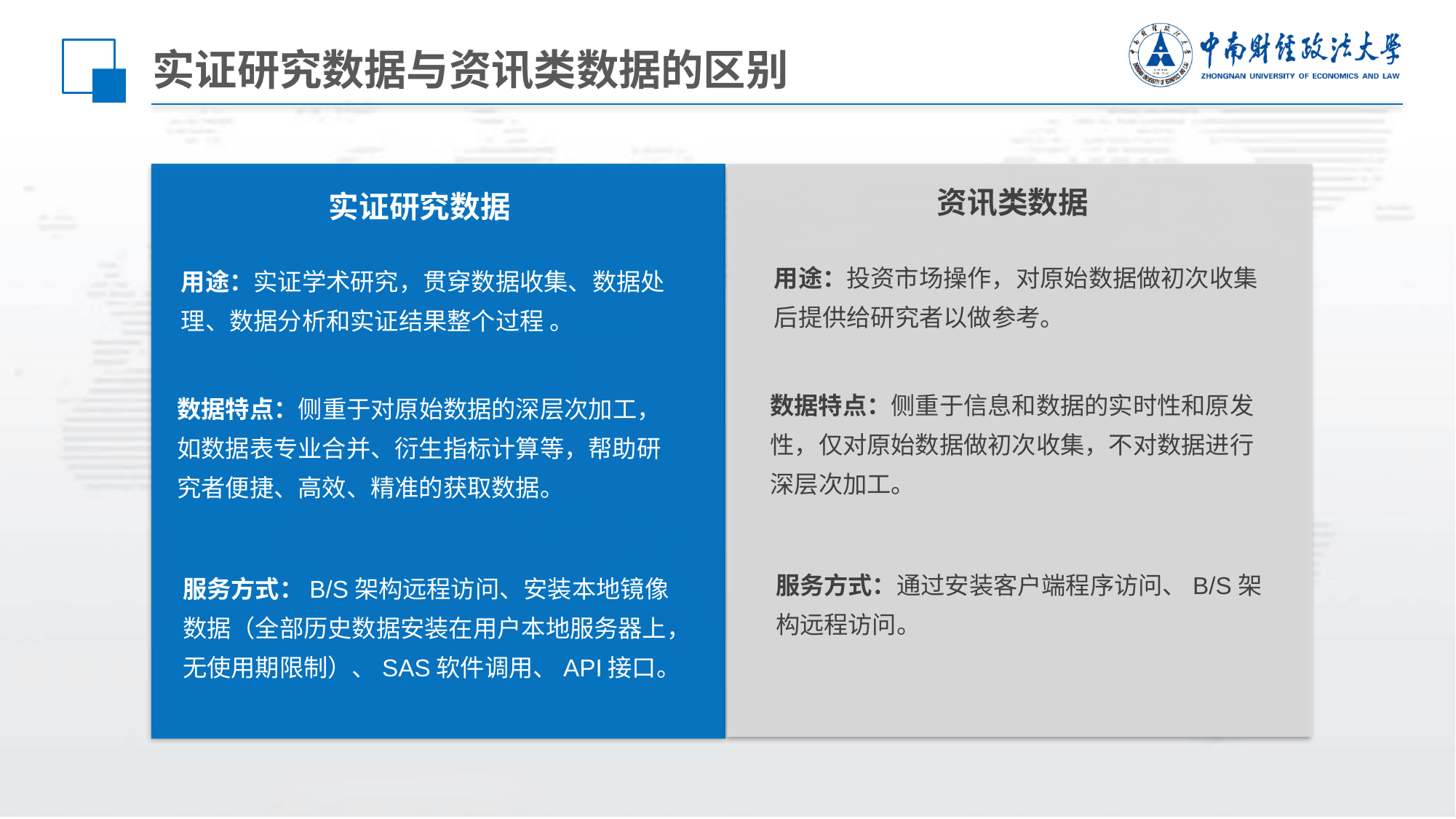

# 实证研究数据与资讯类数据的区别

资讯类数据
实证研究数据
用途：投资市场操作，对原始数据做初次收集后提供给研究者以做参考。
用途：实证学术研究，贯穿数据收集、数据处理、数据分析和实证结果整个过程 。
数据特点：侧重于信息和数据的实时性和原发性，仅对原始数据做初次收集，不对数据进行深层次加工。
数据特点：侧重于对原始数据的深层次加工，如数据表专业合并、衍生指标计算等，帮助研究者便捷、高效、精准的获取数据。
服务方式：通过安装客户端程序访问、B/S架构远程访问。
服务方式：B/S架构远程访问、安装本地镜像数据（全部历史数据安装在用户本地服务器上，无使用期限制）、SAS软件调用、API接口。